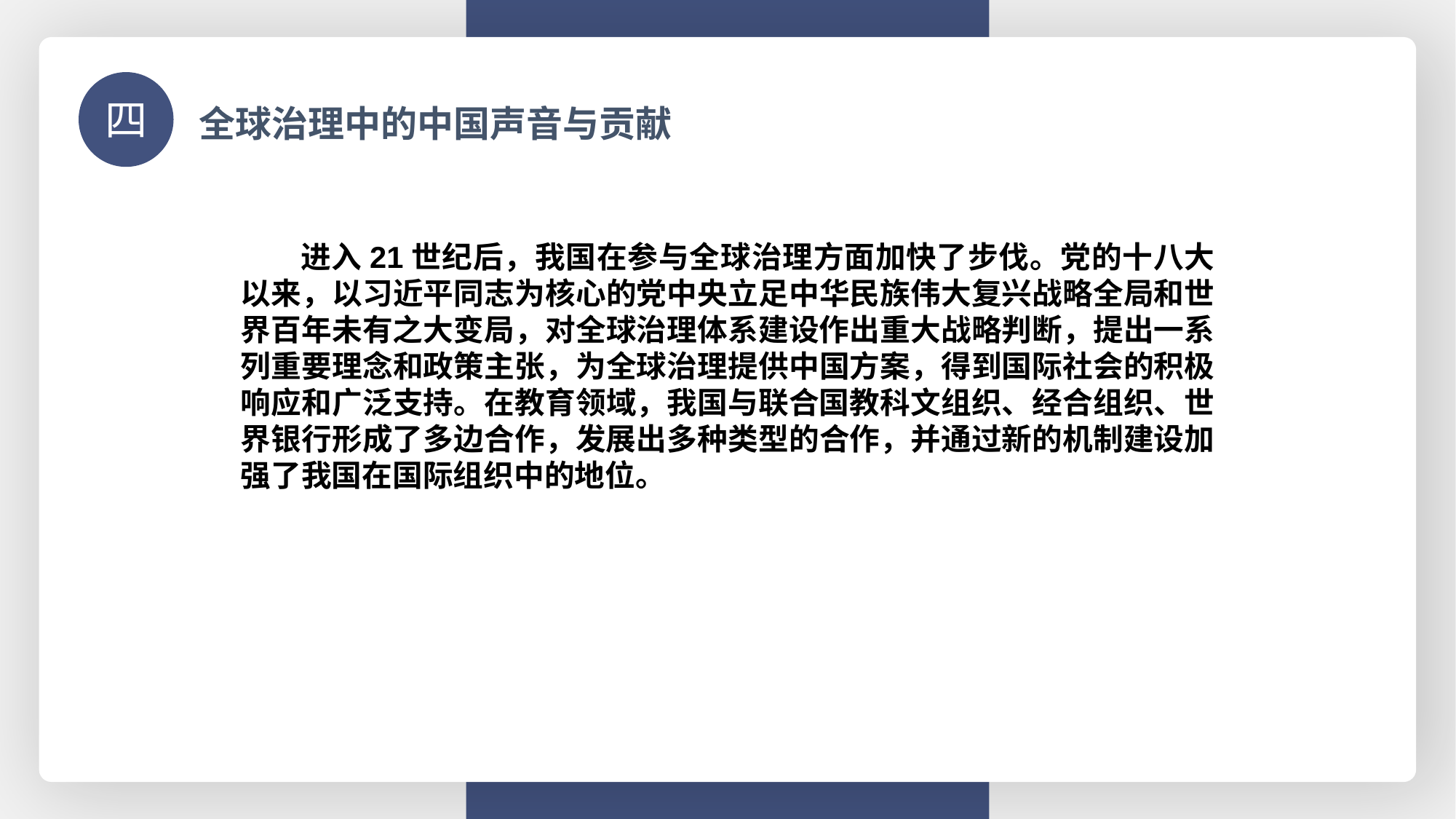

四
全球治理中的中国声音与贡献
       进入21世纪后，我国在参与全球治理方面加快了步伐。党的十八大以来，以习近平同志为核心的党中央立足中华民族伟大复兴战略全局和世界百年未有之大变局，对全球治理体系建设作出重大战略判断，提出一系列重要理念和政策主张，为全球治理提供中国方案，得到国际社会的积极响应和广泛支持。在教育领域，我国与联合国教科文组织、经合组织、世界银行形成了多边合作，发展出多种类型的合作，并通过新的机制建设加强了我国在国际组织中的地位。